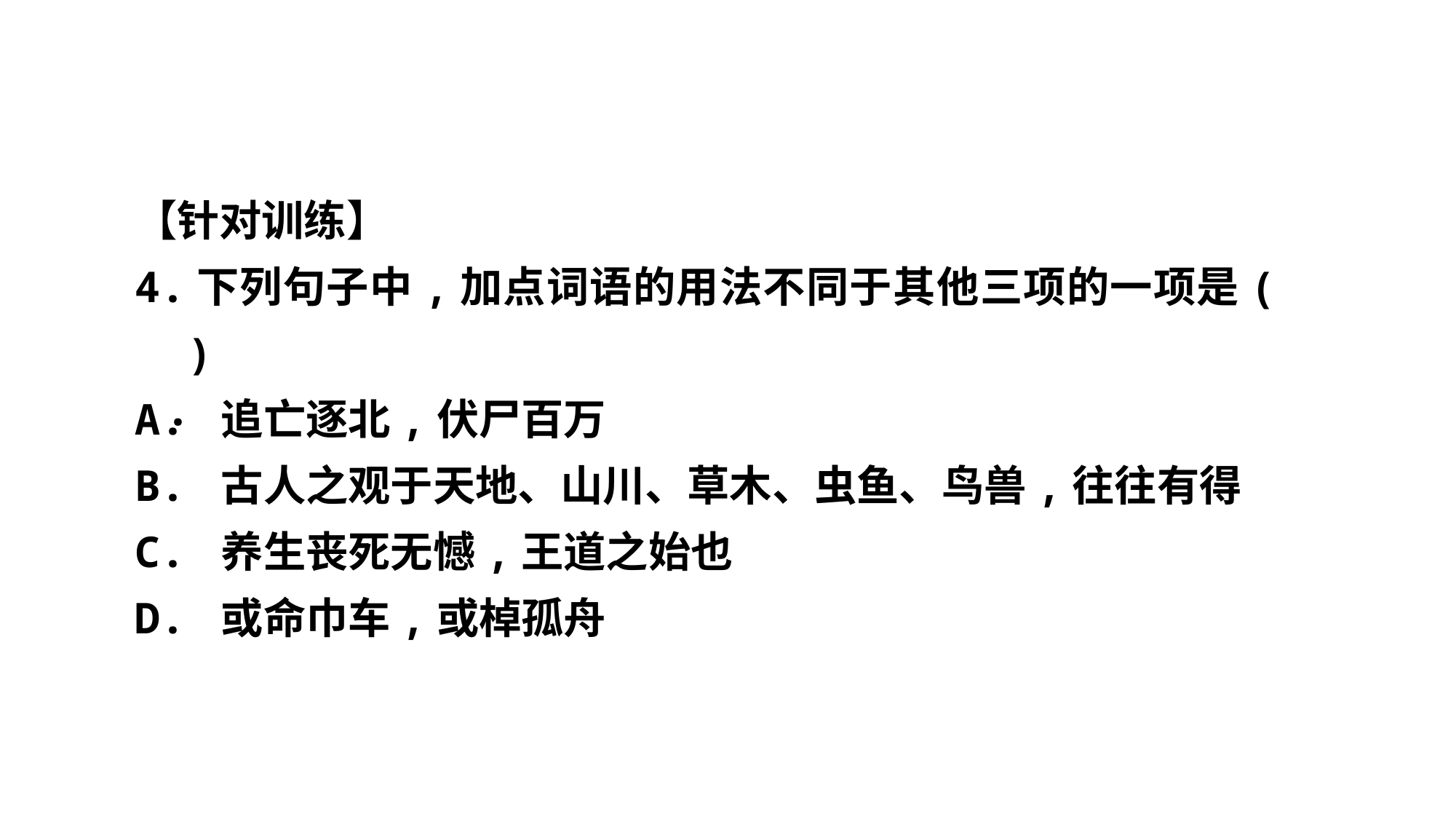

【针对训练】
4.下列句子中,加点词语的用法不同于其他三项的一项是(　　)
A. 追亡逐北,伏尸百万
B. 古人之观于天地、山川、草木、虫鱼、鸟兽,往往有得
C. 养生丧死无憾,王道之始也
D. 或命巾车,或棹孤舟
 ·